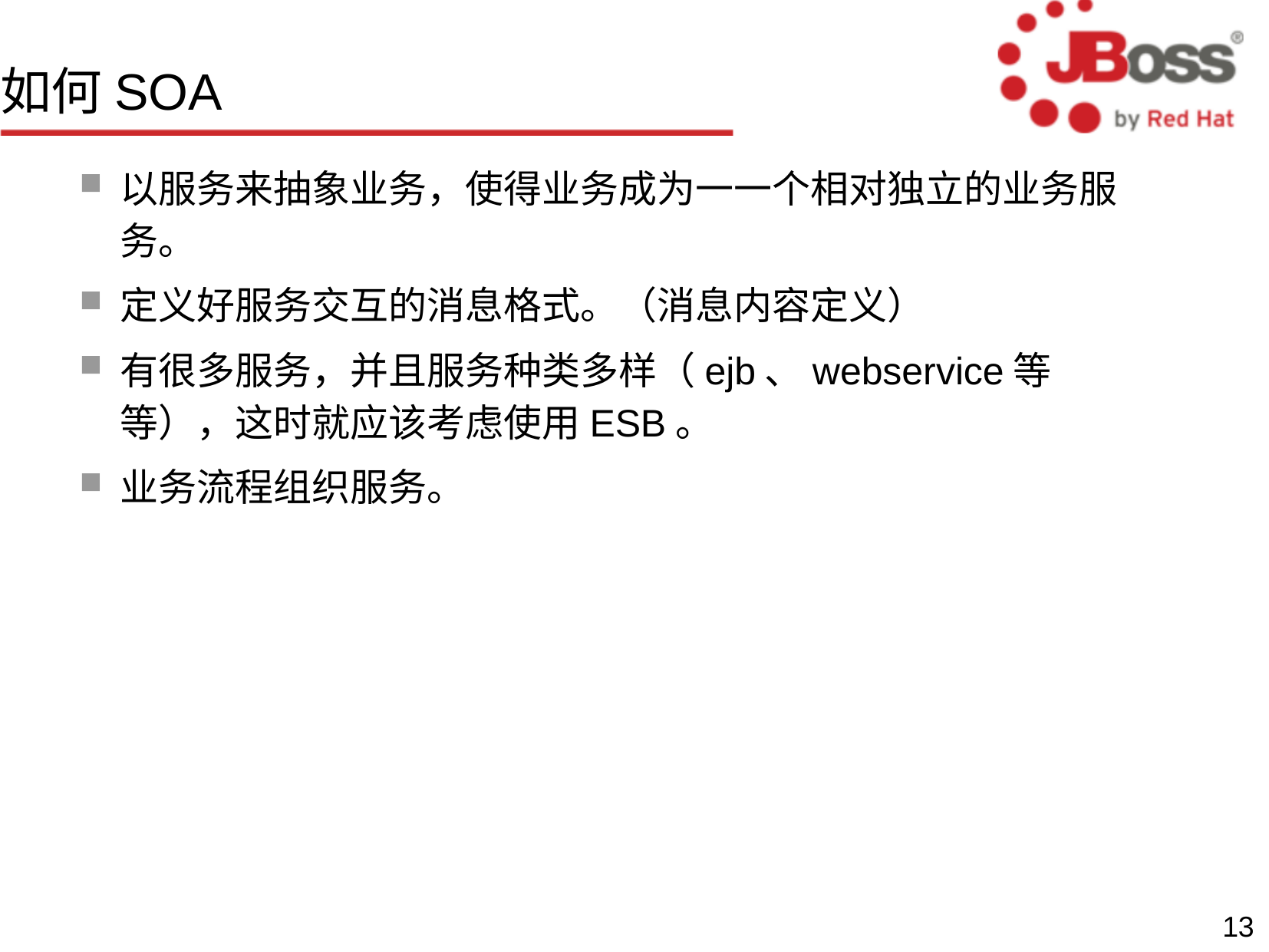

# 如何SOA
以服务来抽象业务，使得业务成为一一个相对独立的业务服务。
定义好服务交互的消息格式。（消息内容定义）
有很多服务，并且服务种类多样（ejb、webservice等等），这时就应该考虑使用ESB。
业务流程组织服务。